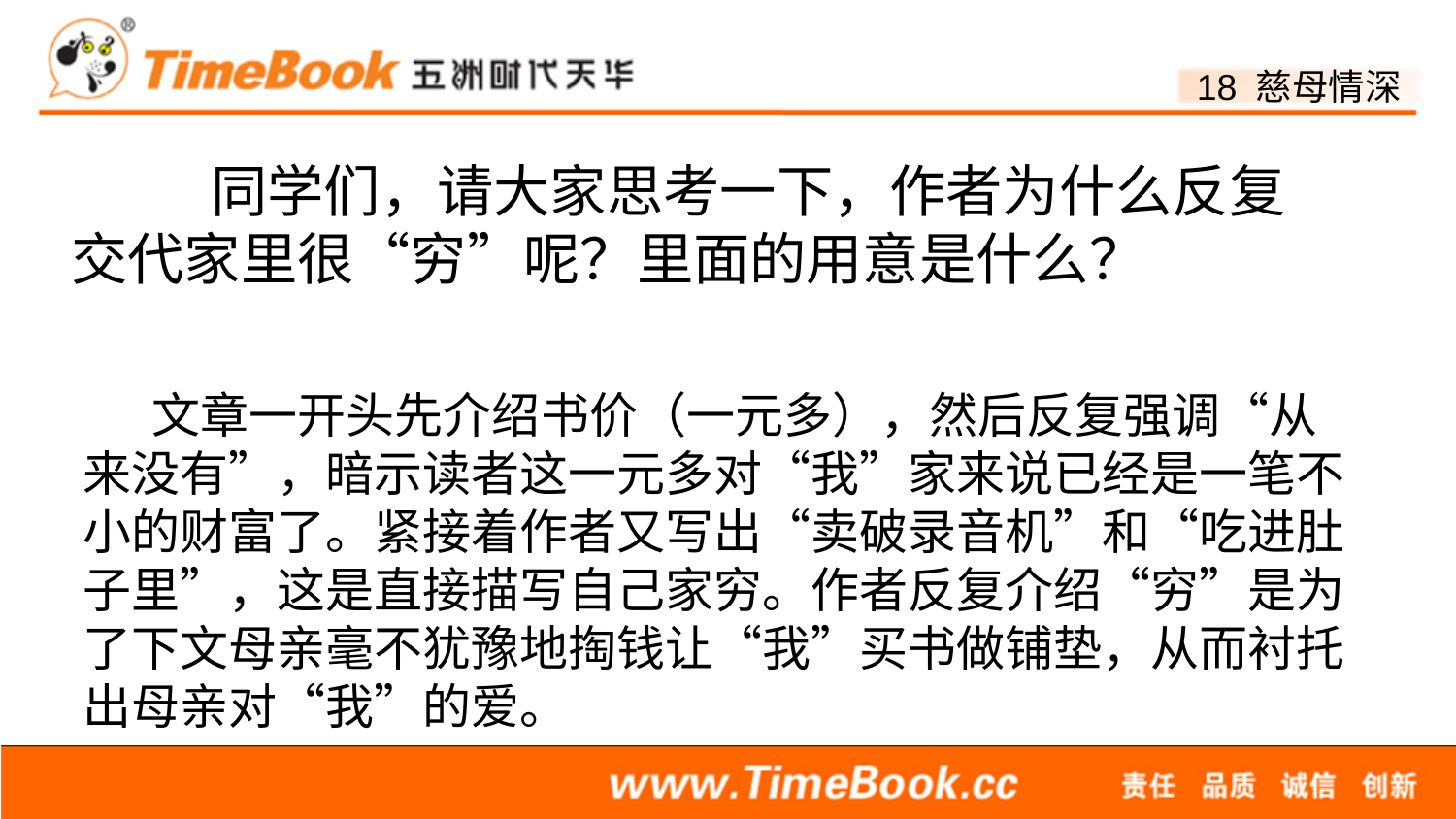

同学们，请大家思考一下，作者为什么反复交代家里很“穷”呢？里面的用意是什么？
    文章一开头先介绍书价（一元多），然后反复强调“从来没有”，暗示读者这一元多对“我”家来说已经是一笔不小的财富了。紧接着作者又写出“卖破录音机”和“吃进肚子里”，这是直接描写自己家穷。作者反复介绍“穷”是为了下文母亲毫不犹豫地掏钱让“我”买书做铺垫，从而衬托出母亲对“我”的爱。